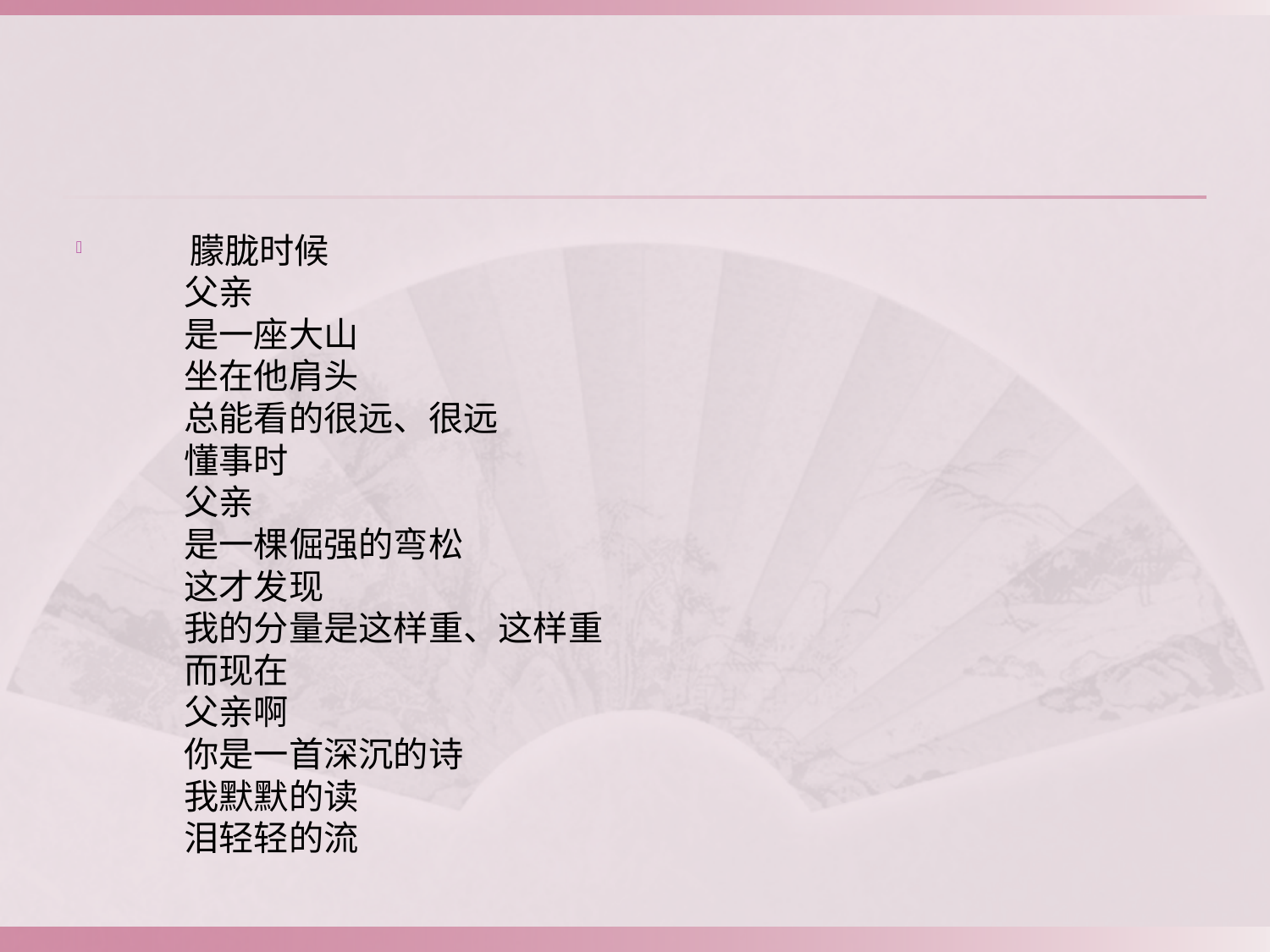

#
         朦胧时候
　　父亲
　　是一座大山
　　坐在他肩头
　　总能看的很远、很远
　　懂事时
　　父亲
　　是一棵倔强的弯松
　　这才发现
　　我的分量是这样重、这样重
　　而现在
　　父亲啊
　　你是一首深沉的诗
　　我默默的读
　　泪轻轻的流